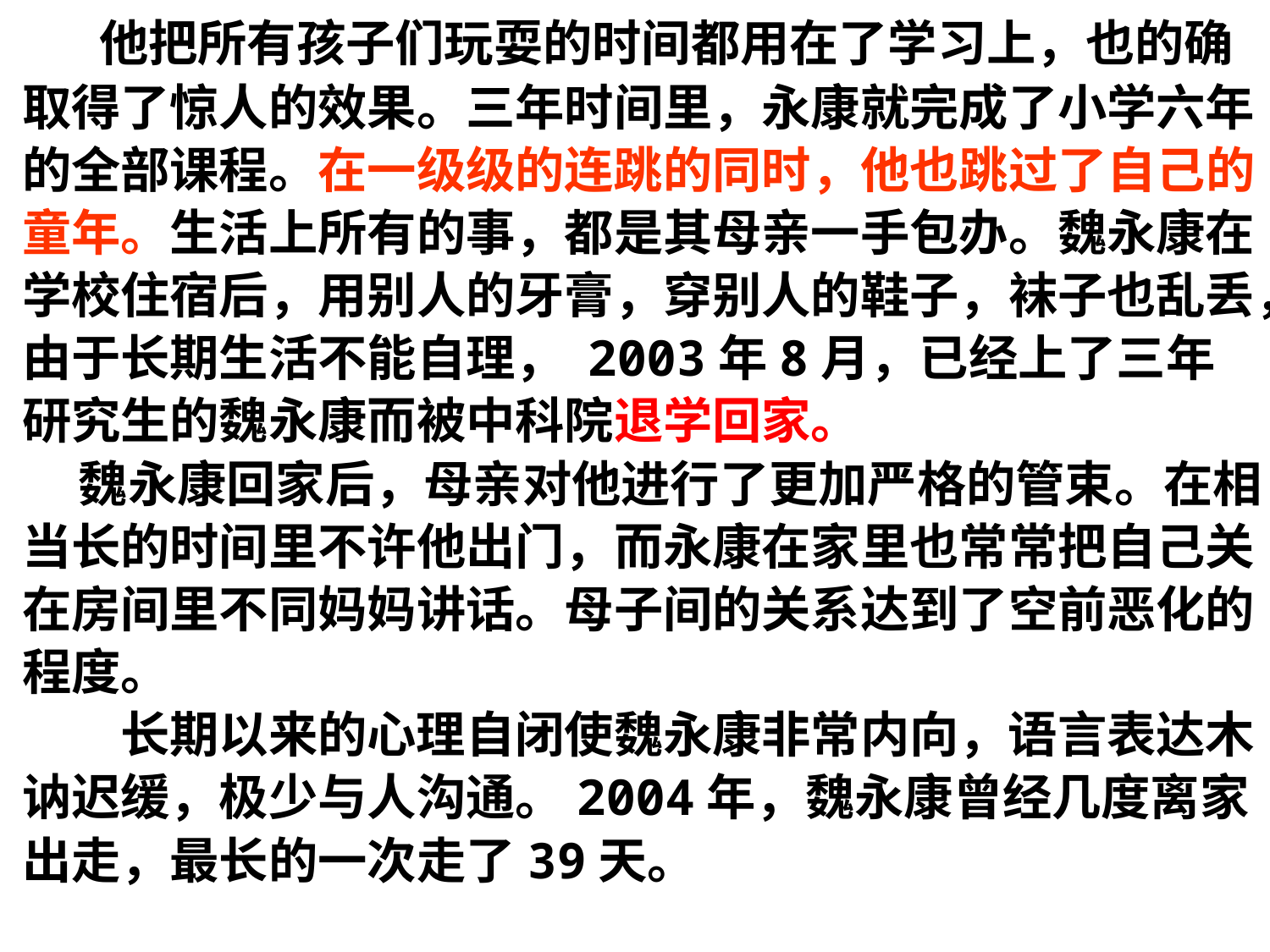

他把所有孩子们玩耍的时间都用在了学习上，也的确取得了惊人的效果。三年时间里，永康就完成了小学六年的全部课程。在一级级的连跳的同时，他也跳过了自己的童年。生活上所有的事，都是其母亲一手包办。魏永康在学校住宿后，用别人的牙膏，穿别人的鞋子，袜子也乱丢，由于长期生活不能自理， 2003年8月，已经上了三年研究生的魏永康而被中科院退学回家。
    魏永康回家后，母亲对他进行了更加严格的管束。在相当长的时间里不许他出门，而永康在家里也常常把自己关在房间里不同妈妈讲话。母子间的关系达到了空前恶化的程度。
　　长期以来的心理自闭使魏永康非常内向，语言表达木讷迟缓，极少与人沟通。2004年，魏永康曾经几度离家出走，最长的一次走了39天。